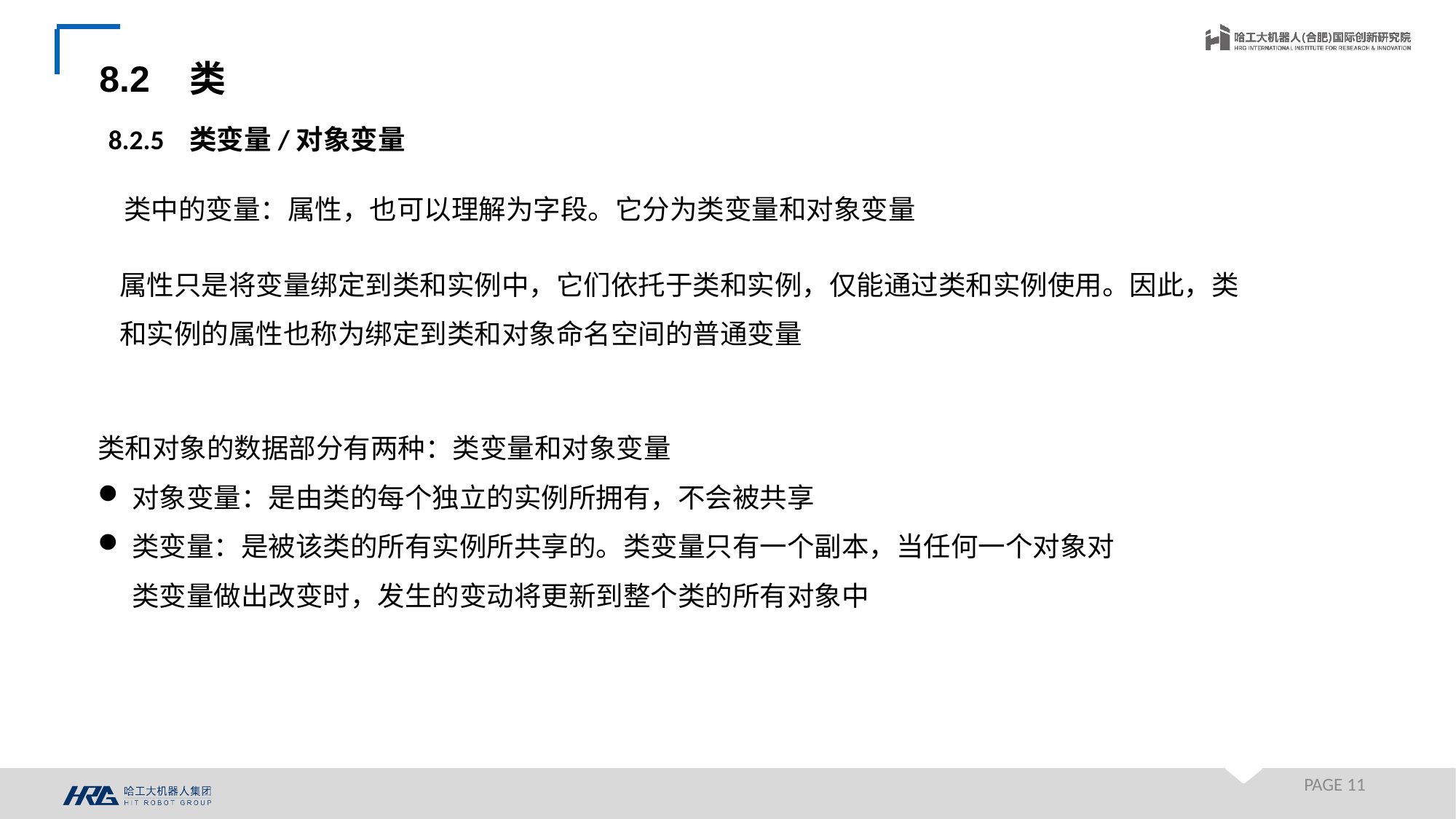

8.2   类
8.2.5   类变量/对象变量
类中的变量：属性，也可以理解为字段。它分为类变量和对象变量
属性只是将变量绑定到类和实例中，它们依托于类和实例，仅能通过类和实例使用。因此，类和实例的属性也称为绑定到类和对象命名空间的普通变量
类和对象的数据部分有两种：类变量和对象变量
对象变量：是由类的每个独立的实例所拥有，不会被共享
类变量：是被该类的所有实例所共享的。类变量只有一个副本，当任何一个对象对类变量做出改变时，发生的变动将更新到整个类的所有对象中